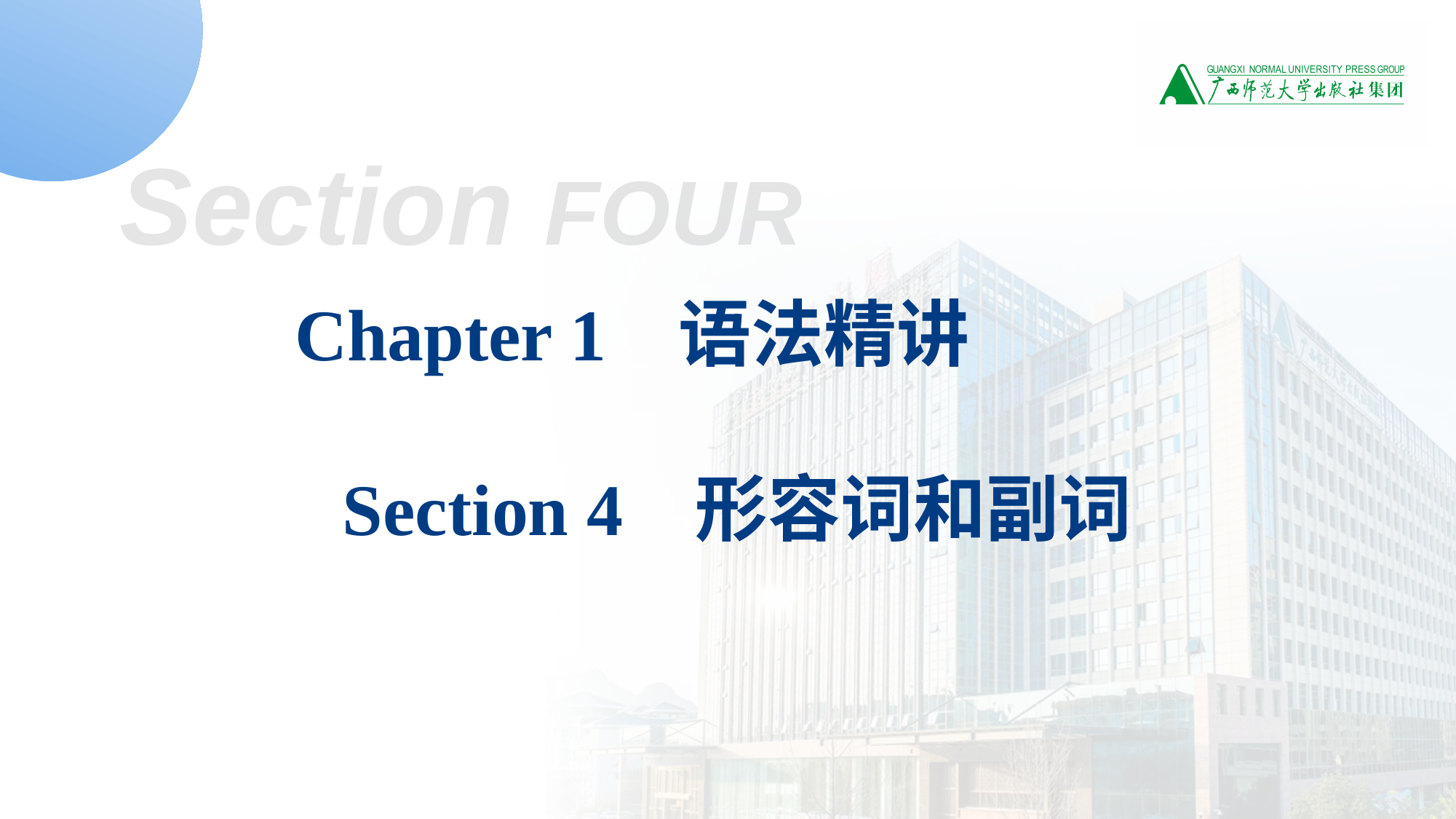

Section FOUR
Chapter 1   语法精讲

       Section 4   形容词和副词